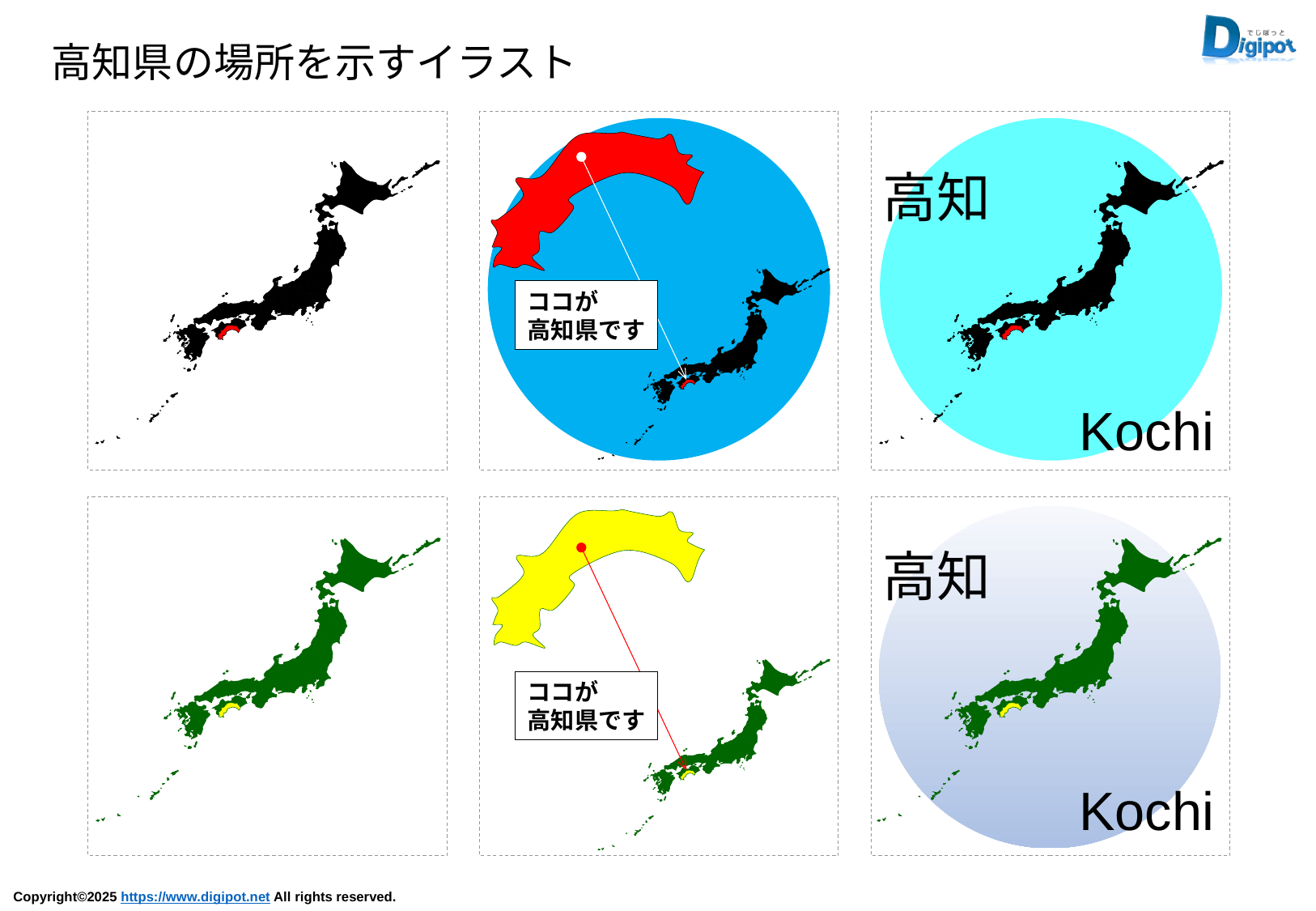

高知県の場所を示すイラスト

ココが
高知県です

高知

Kochi

高知

Kochi

ココが
高知県です